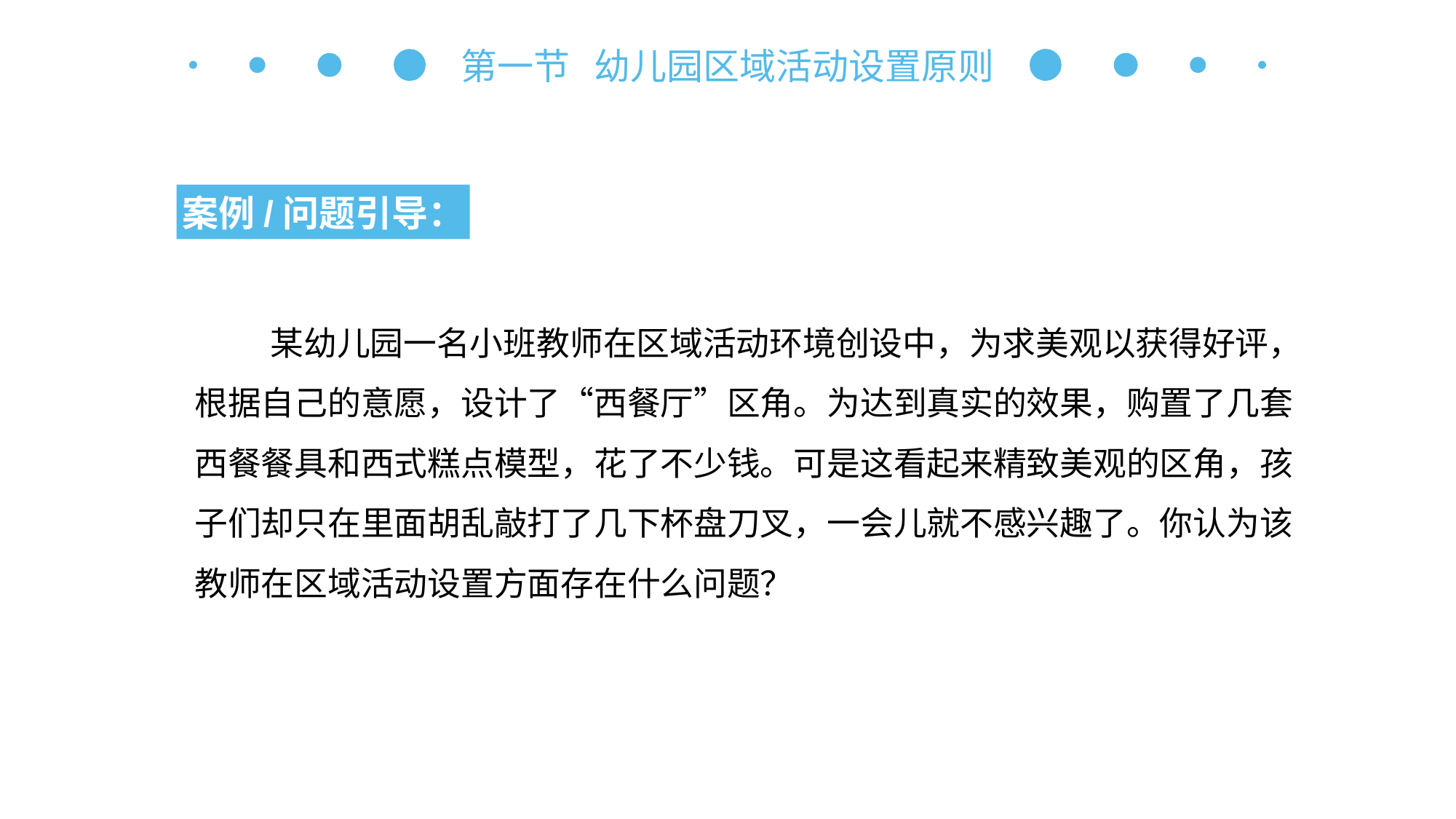

第一节   幼儿园区域活动设置原则

案例/问题引导：
某幼儿园一名小班教师在区域活动环境创设中，为求美观以获得好评，根据自己的意愿，设计了“西餐厅”区角。为达到真实的效果，购置了几套西餐餐具和西式糕点模型，花了不少钱。可是这看起来精致美观的区角，孩子们却只在里面胡乱敲打了几下杯盘刀叉，一会儿就不感兴趣了。你认为该教师在区域活动设置方面存在什么问题？